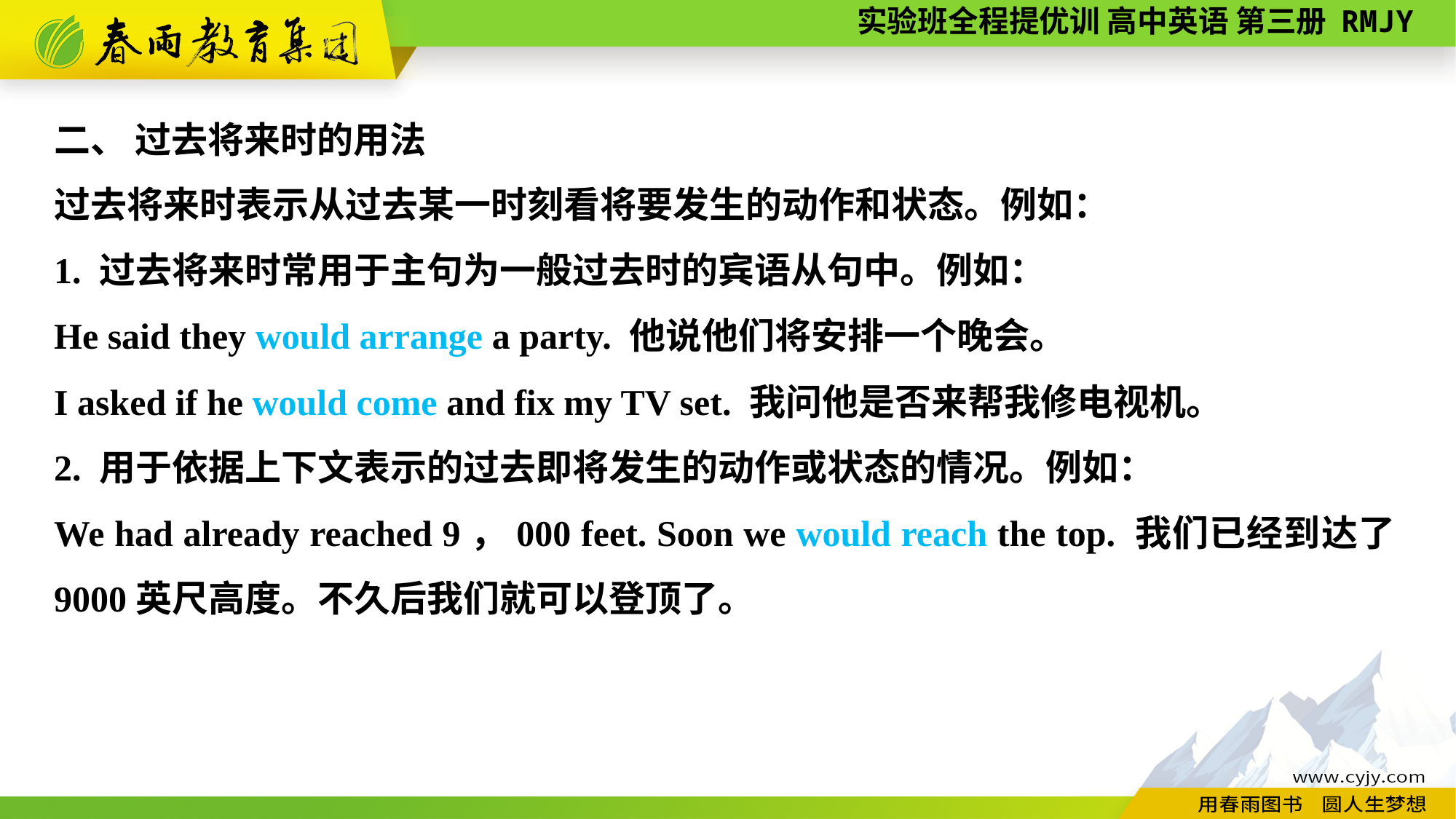

二、 过去将来时的用法
过去将来时表示从过去某一时刻看将要发生的动作和状态。例如：
1. 过去将来时常用于主句为一般过去时的宾语从句中。例如：
He said they would arrange a party. 他说他们将安排一个晚会。
I asked if he would come and fix my TV set. 我问他是否来帮我修电视机。
2. 用于依据上下文表示的过去即将发生的动作或状态的情况。例如：
We had already reached 9，000 feet. Soon we would reach the top. 我们已经到达了9000英尺高度。不久后我们就可以登顶了。